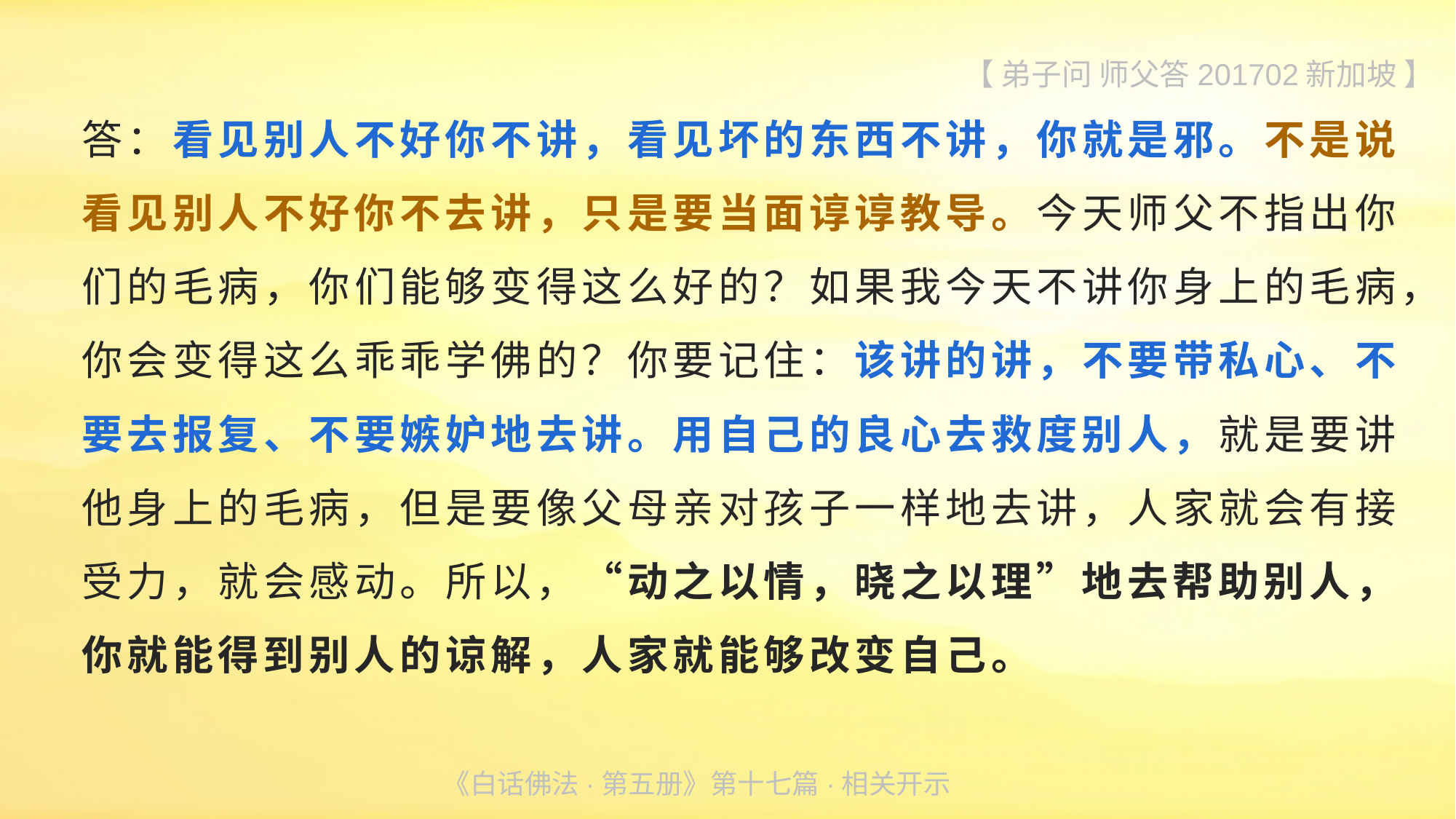

【 弟子问 师父答201702新加坡 】
答：看见别人不好你不讲，看见坏的东西不讲，你就是邪。不是说看见别人不好你不去讲，只是要当面谆谆教导。今天师父不指出你们的毛病，你们能够变得这么好的？如果我今天不讲你身上的毛病，你会变得这么乖乖学佛的？你要记住：该讲的讲，不要带私心、不要去报复、不要嫉妒地去讲。用自己的良心去救度别人，就是要讲他身上的毛病，但是要像父母亲对孩子一样地去讲，人家就会有接受力，就会感动。所以，“动之以情，晓之以理”地去帮助别人，你就能得到别人的谅解，人家就能够改变自己。

《白话佛法·第五册》第十七篇·相关开示